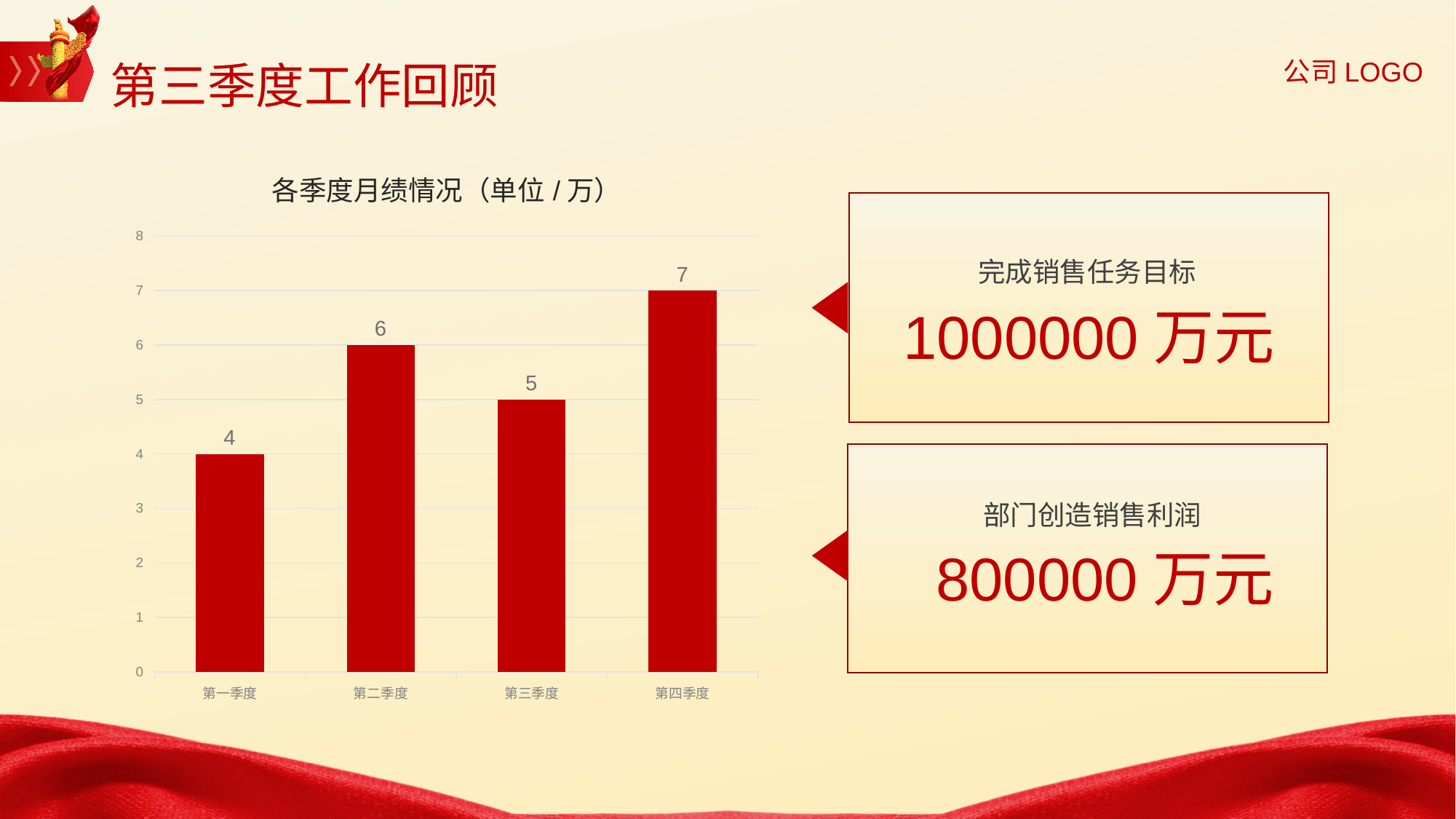

第三季度工作回顾

### Chart: 各季度月绩情况（单位/万）

| Category | 系列 1 |
|---|---|
| 第一季度 | 4.0 |
| 第二季度 | 6.0 |
| 第三季度 | 5.0 |
| 第四季度 | 7.0 |
完成销售任务目标

1000000万元

部门创造销售利润
800000万元